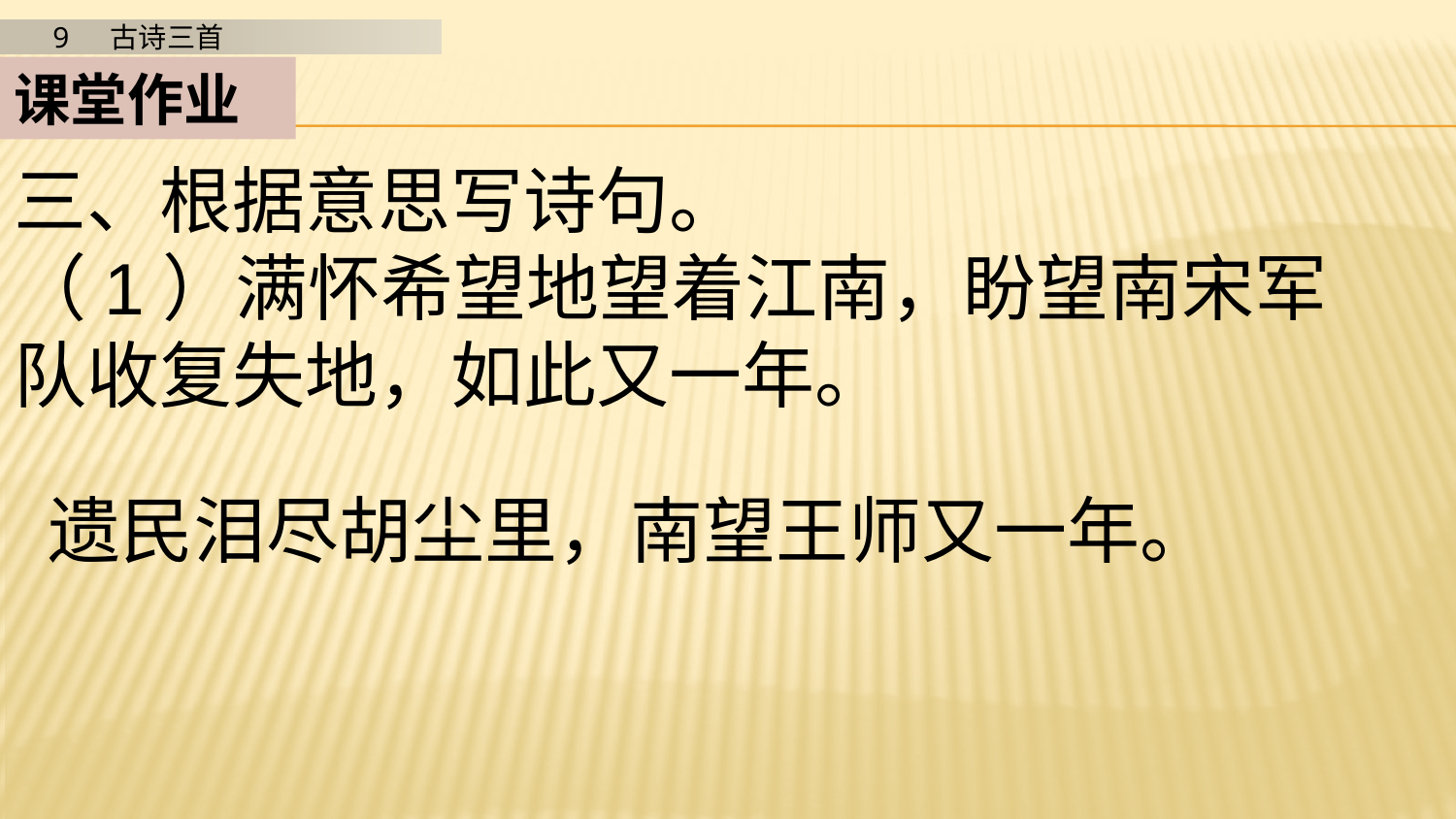

课堂作业
三、根据意思写诗句。
（1）满怀希望地望着江南，盼望南宋军队收复失地，如此又一年。
遗民泪尽胡尘里，南望王师又一年。